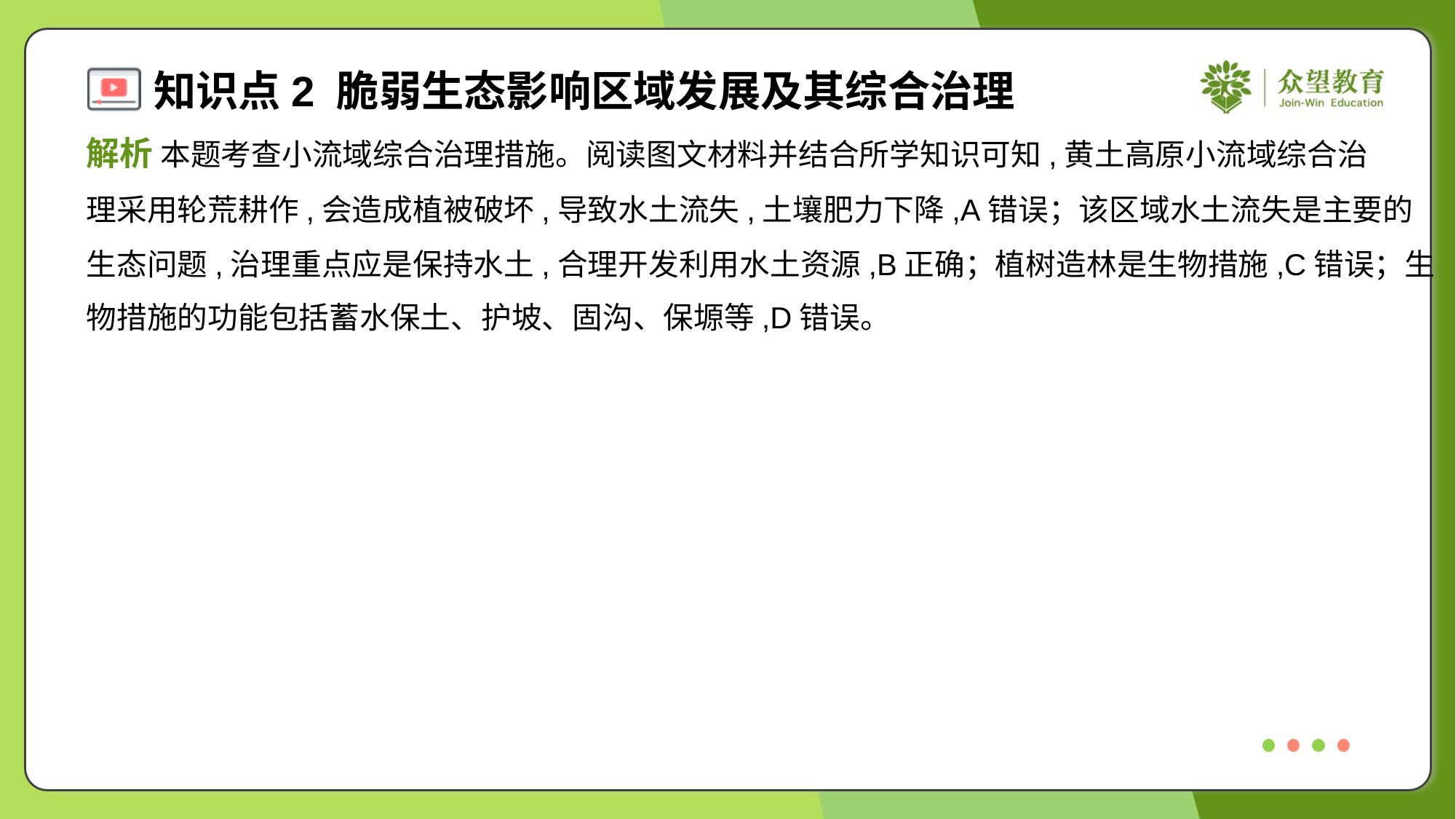

解析 本题考查小流域综合治理措施。阅读图文材料并结合所学知识可知,黄土高原小流域综合治
理采用轮荒耕作,会造成植被破坏,导致水土流失,土壤肥力下降,A错误；该区域水土流失是主要的
生态问题,治理重点应是保持水土,合理开发利用水土资源,B正确；植树造林是生物措施,C错误；生
物措施的功能包括蓄水保土、护坡、固沟、保塬等,D错误。